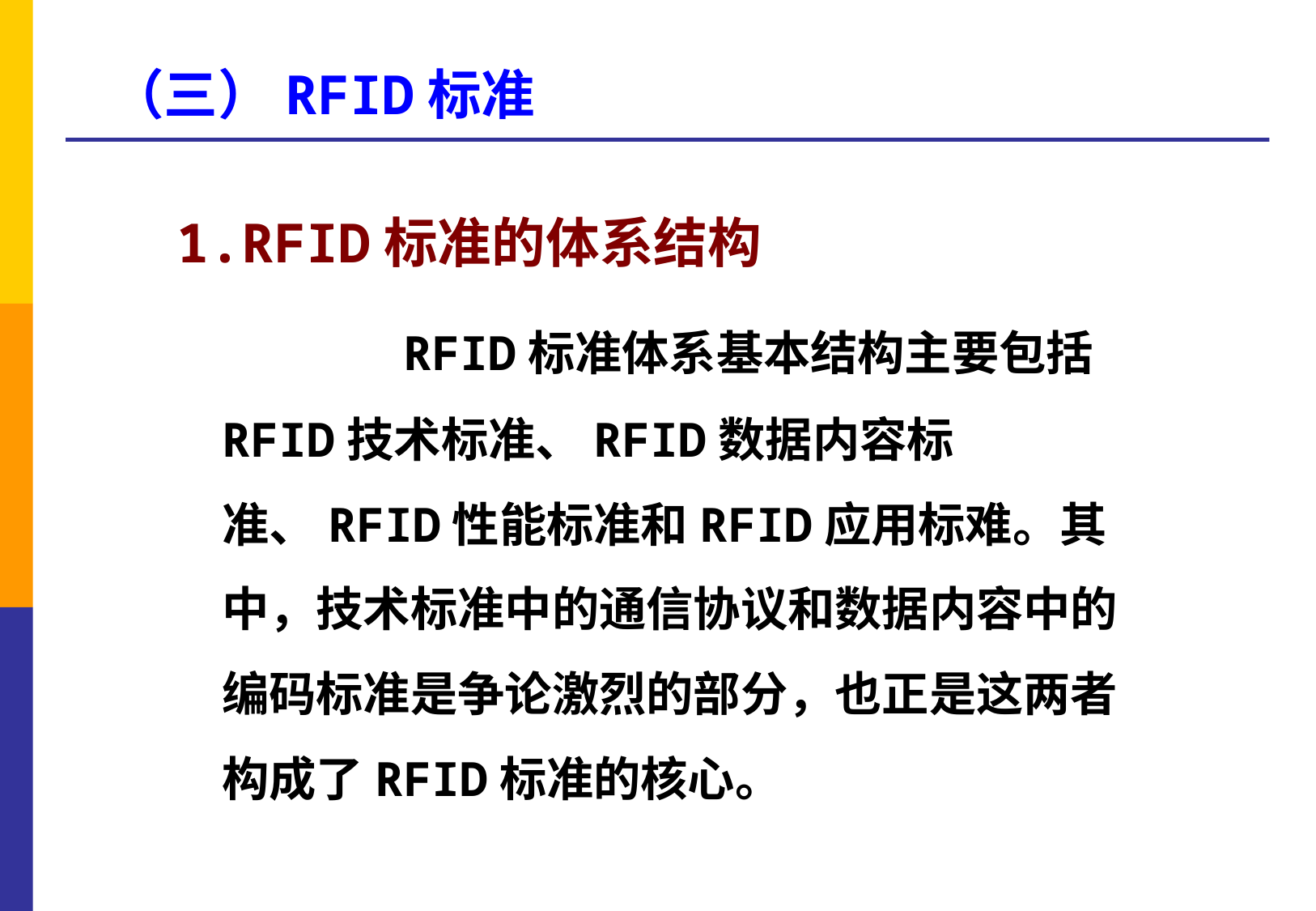

# （三）RFID标准
1.RFID标准的体系结构
       RFID标准体系基本结构主要包括RFID技术标准、RFID数据内容标准、RFID性能标准和RFID应用标难。其中，技术标准中的通信协议和数据内容中的编码标准是争论激烈的部分，也正是这两者构成了RFID标准的核心。